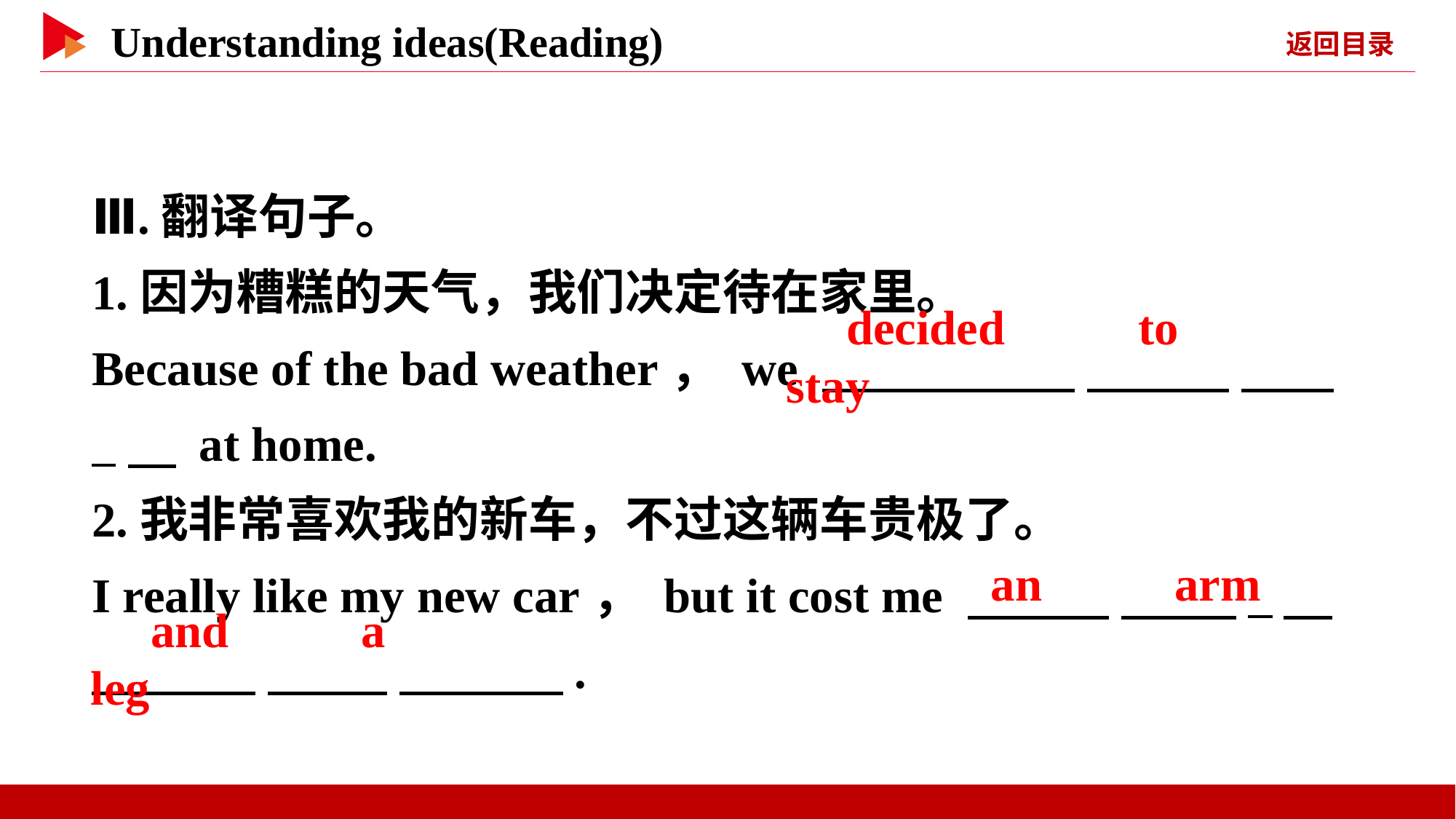

Ⅲ.翻译句子。
1.因为糟糕的天气，我们决定待在家里。
Because of the bad weather， we 　              　 　    　 　     _　 at home.
2.我非常喜欢我的新车，不过这辆车贵极了。
I really like my new car， but it cost me 　    　 　      _
　      　 　  　 　      　.
　decided　 　to　 　stay
　an　 　arm
　and　 　a　 　leg